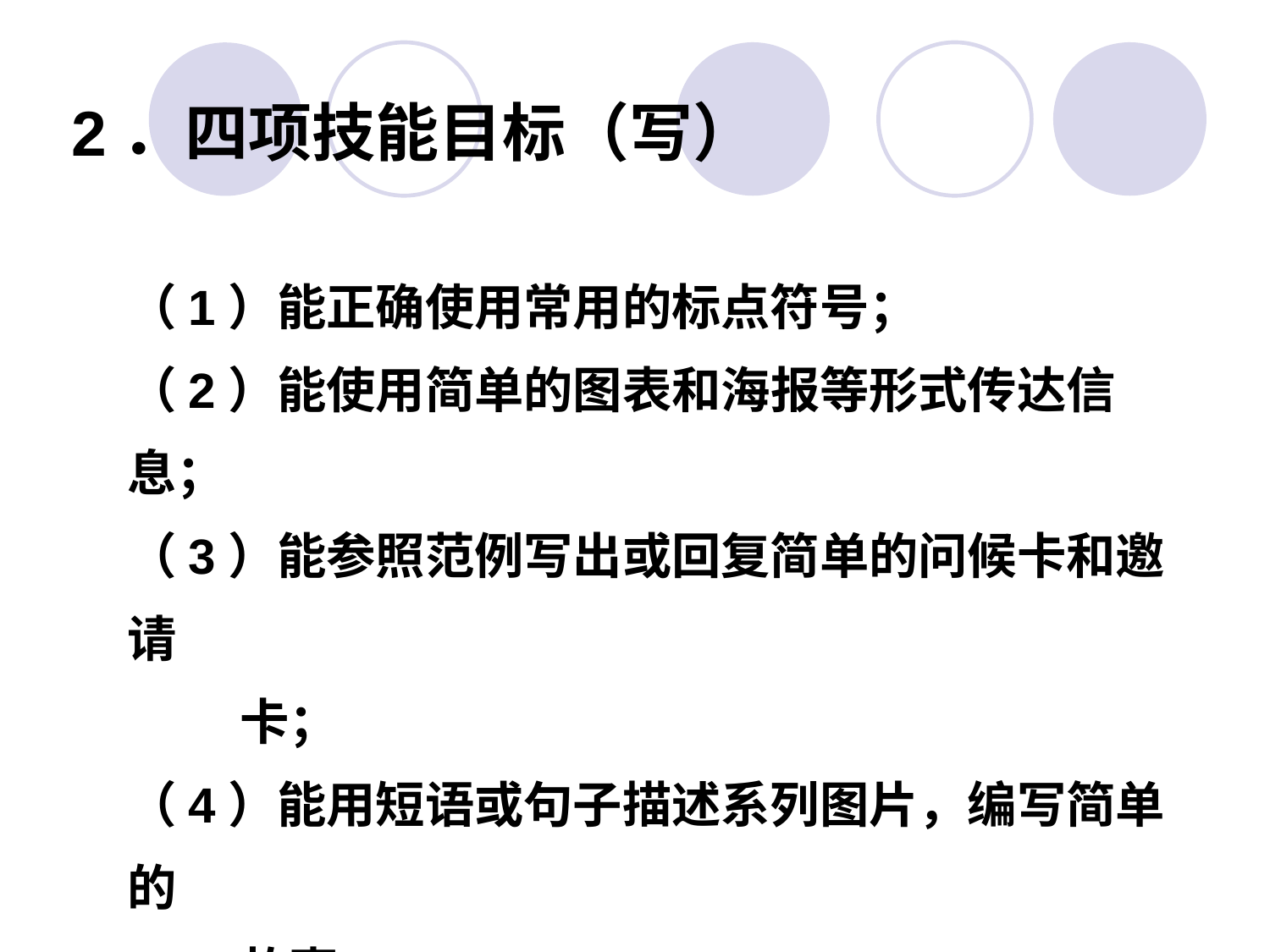

2．四项技能目标（写）
（1）能正确使用常用的标点符号；
（2）能使用简单的图表和海报等形式传达信息；
（3）能参照范例写出或回复简单的问候卡和邀请
         卡；
（4）能用短语或句子描述系列图片，编写简单的
         故事。